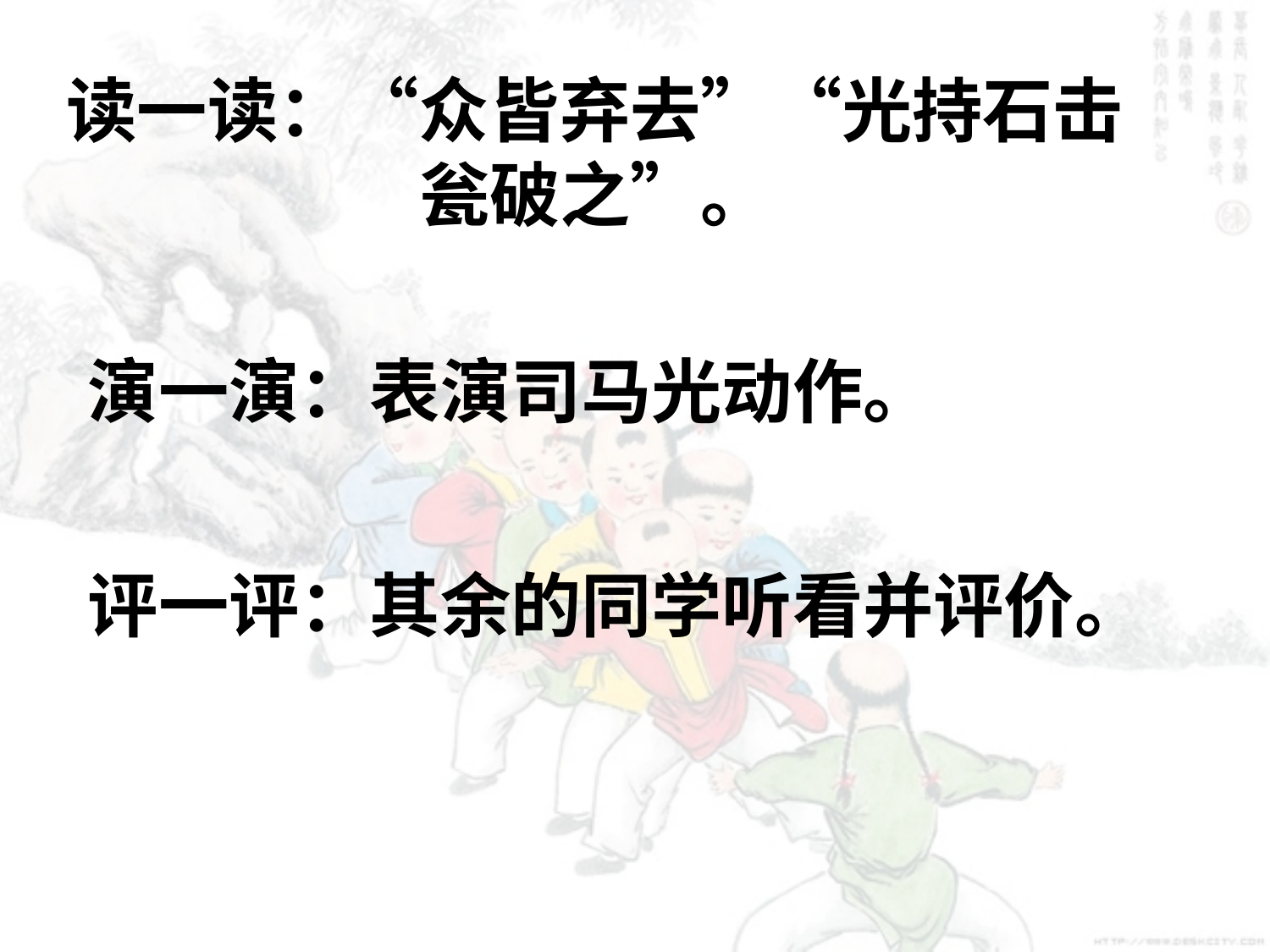

读一读：“众皆弃去”“光持石击瓮破之”。
演一演：表演司马光动作。
评一评：其余的同学听看并评价。